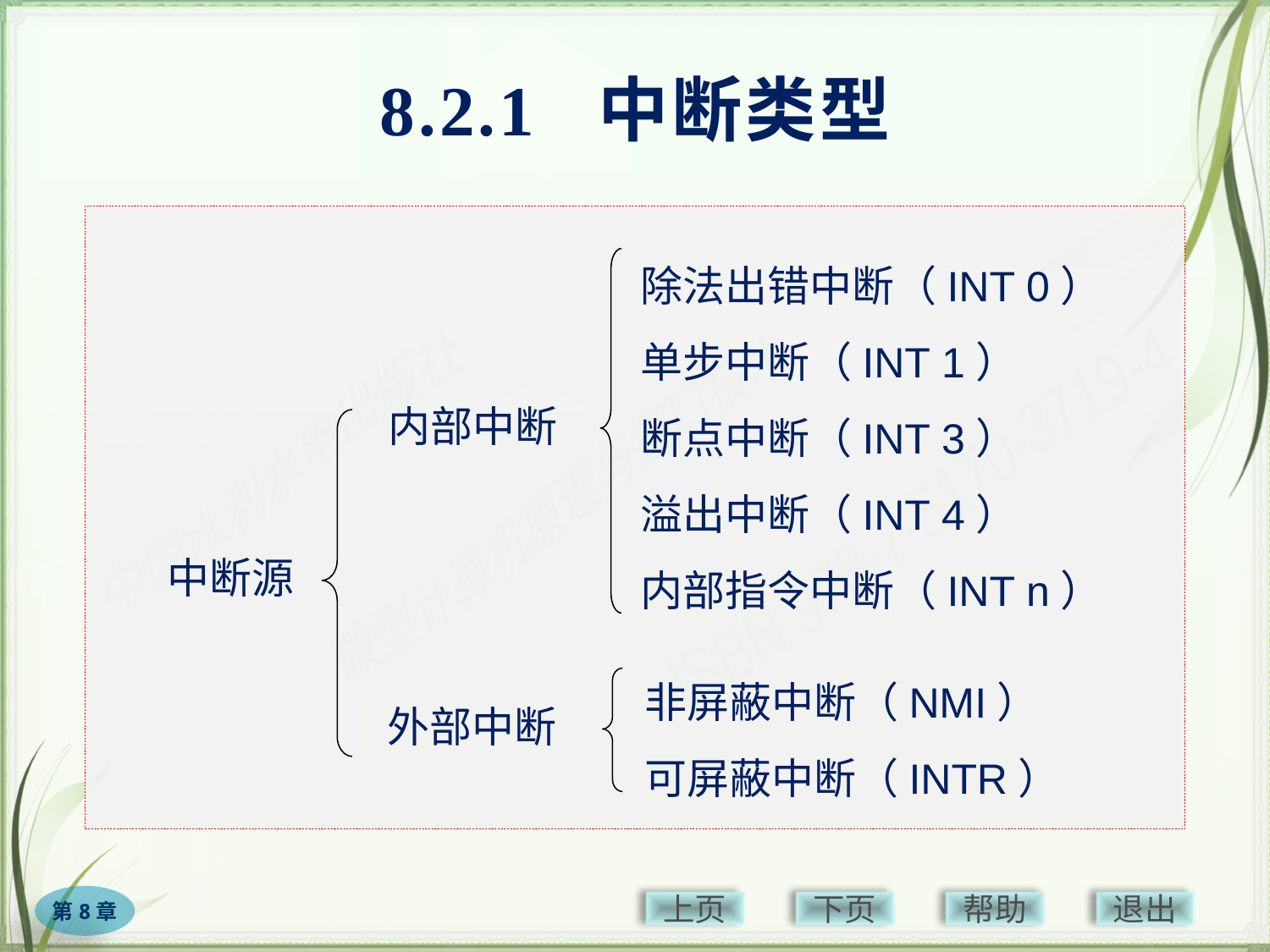

# 8.2.1  中断类型

除法出错中断（INT 0）
单步中断（INT 1）
断点中断（INT 3）
溢出中断（INT 4）
内部指令中断（INT n）

内部中断

中断源
非屏蔽中断（NMI）
可屏蔽中断（INTR）

外部中断